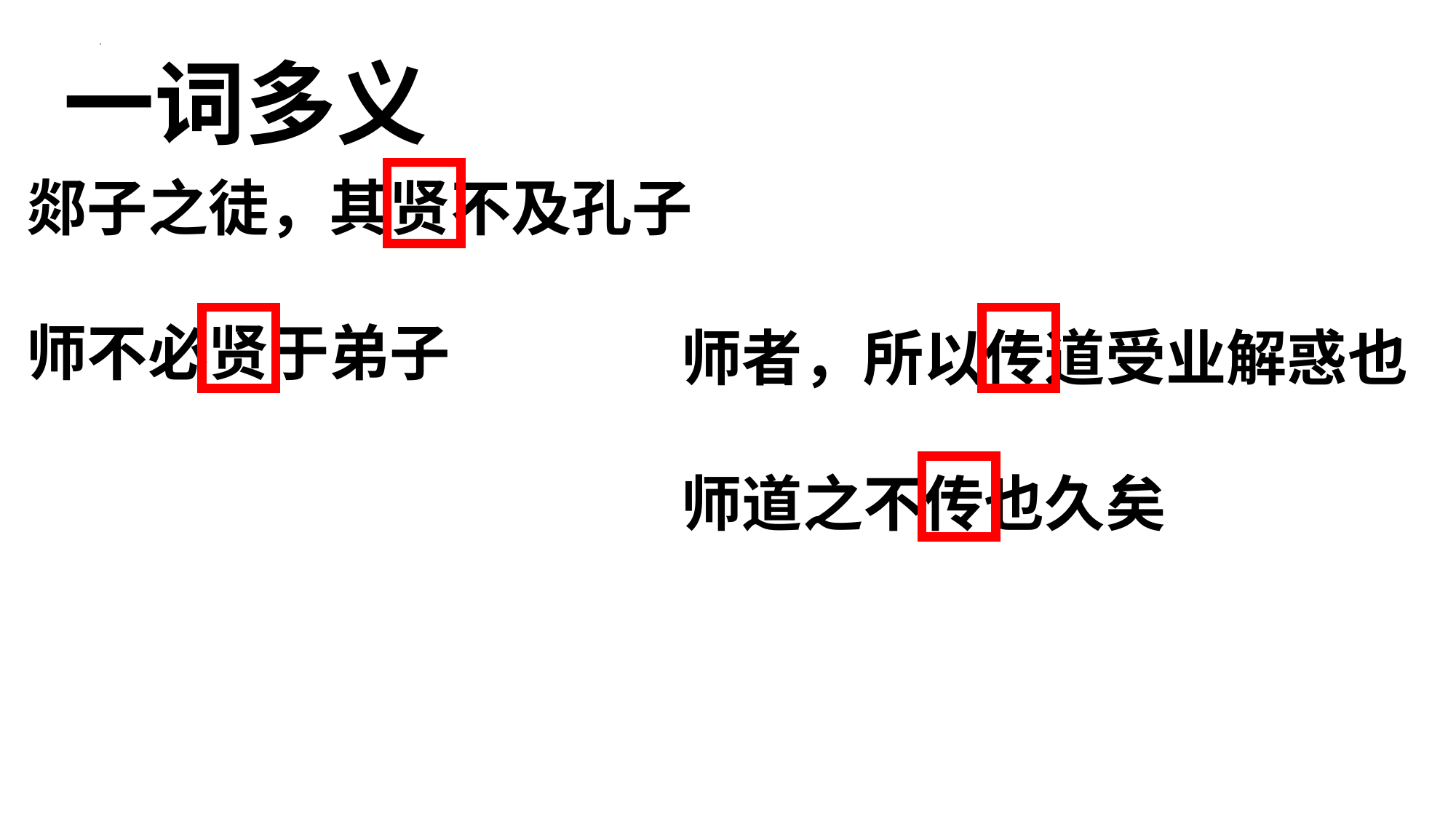

一词多义

郯子之徒，其贤不及孔子

师不必贤于弟子

师者，所以传道受业解惑也

师道之不传也久矣